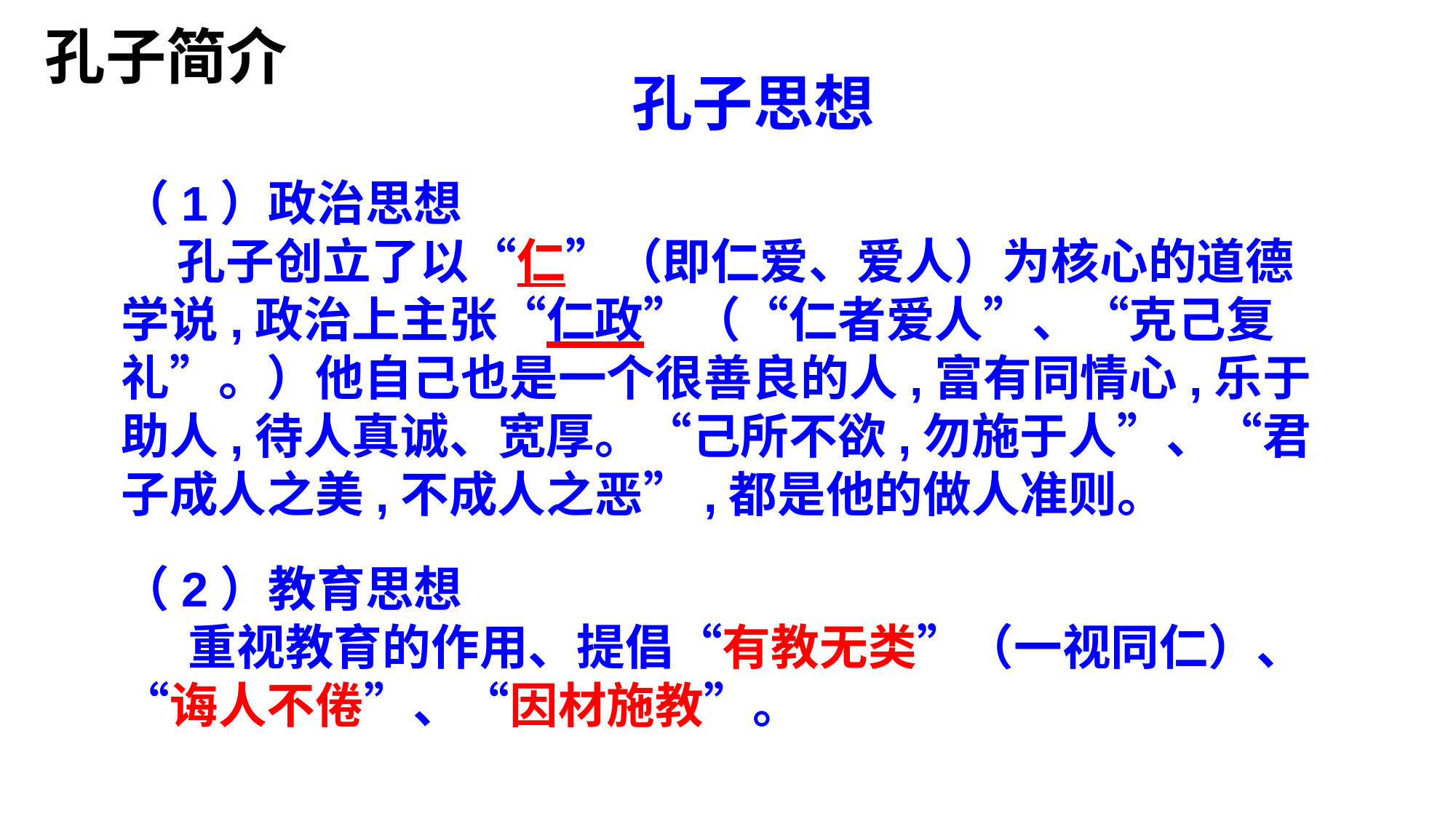

孔子简介
孔子思想
（1）政治思想
    孔子创立了以“仁”（即仁爱、爱人）为核心的道德学说,政治上主张“仁政”（“仁者爱人”、“克己复礼”。）他自己也是一个很善良的人,富有同情心,乐于助人,待人真诚、宽厚。“己所不欲,勿施于人”、“君子成人之美,不成人之恶”,都是他的做人准则。

（2）教育思想
     重视教育的作用、提倡“有教无类”（一视同仁）、“诲人不倦”、“因材施教”。